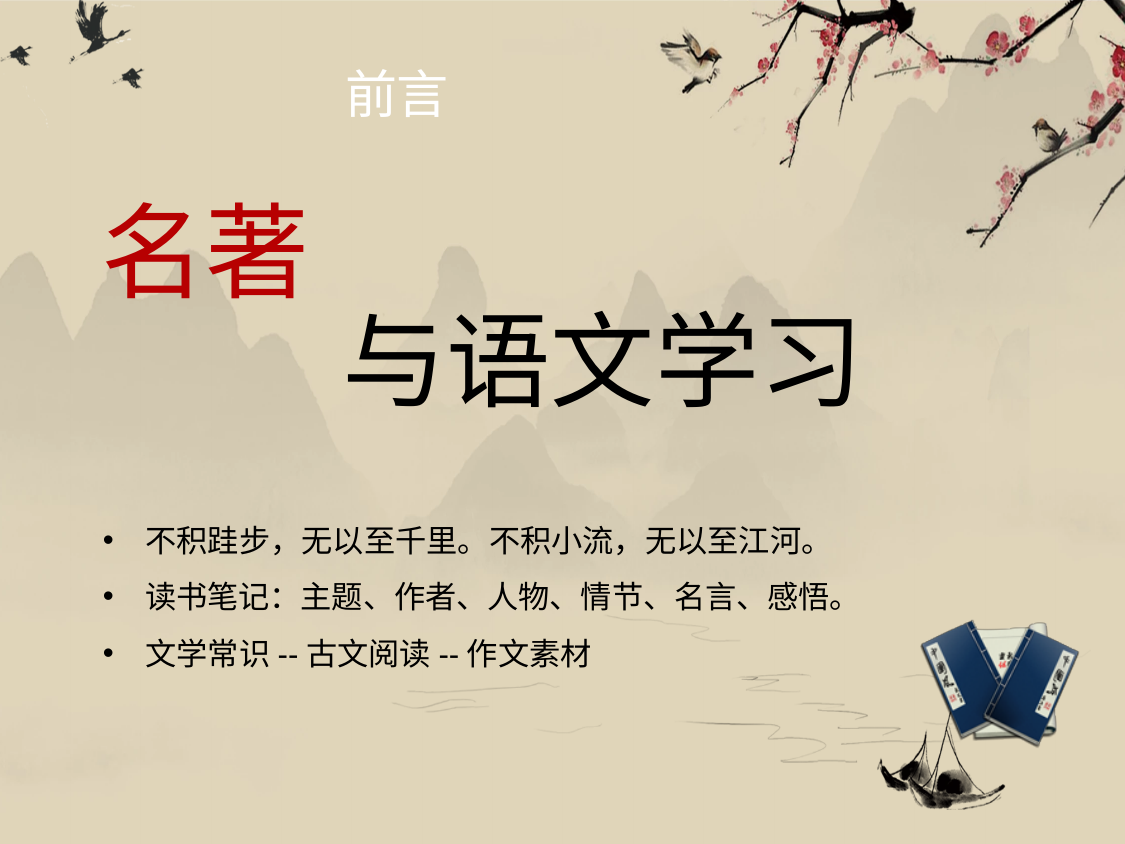

前言
# 名著
与语文学习
不积跬步，无以至千里。不积小流，无以至江河。
读书笔记：主题、作者、人物、情节、名言、感悟。
文学常识--古文阅读--作文素材